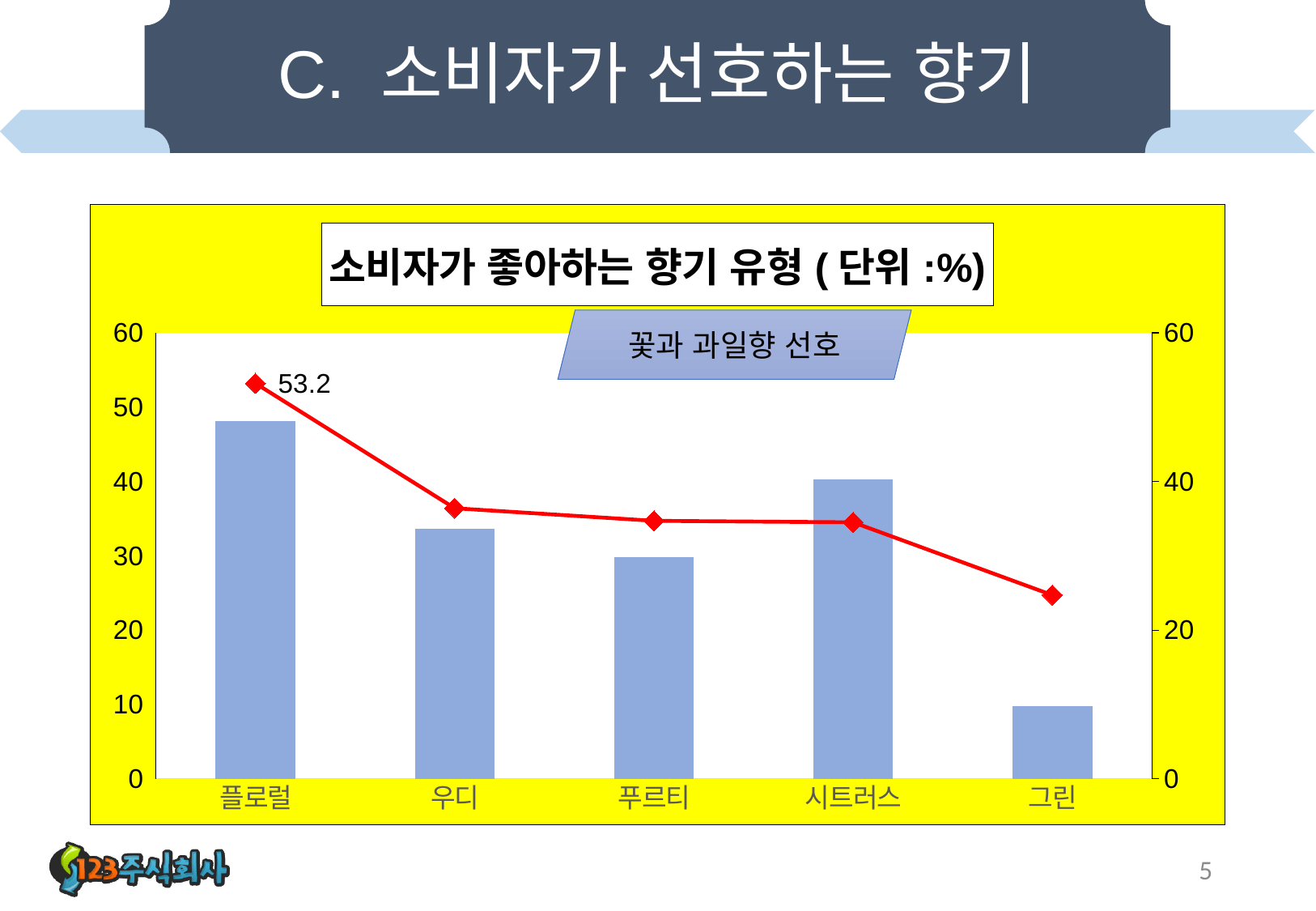

# C. 소비자가 선호하는 향기

### Chart: 소비자가 좋아하는 향기 유형(단위:%)

| Category | 2021년 | 2022년 |
|---|---|---|
| 플로럴 | 48.1 | 53.2 |
| 우디 | 33.6 | 36.4 |
| 푸르티 | 29.8 | 34.7 |
| 시트러스 | 40.3 | 34.5 |
| 그린 | 9.8 | 24.7 |
꽃과 과일향 선호
5